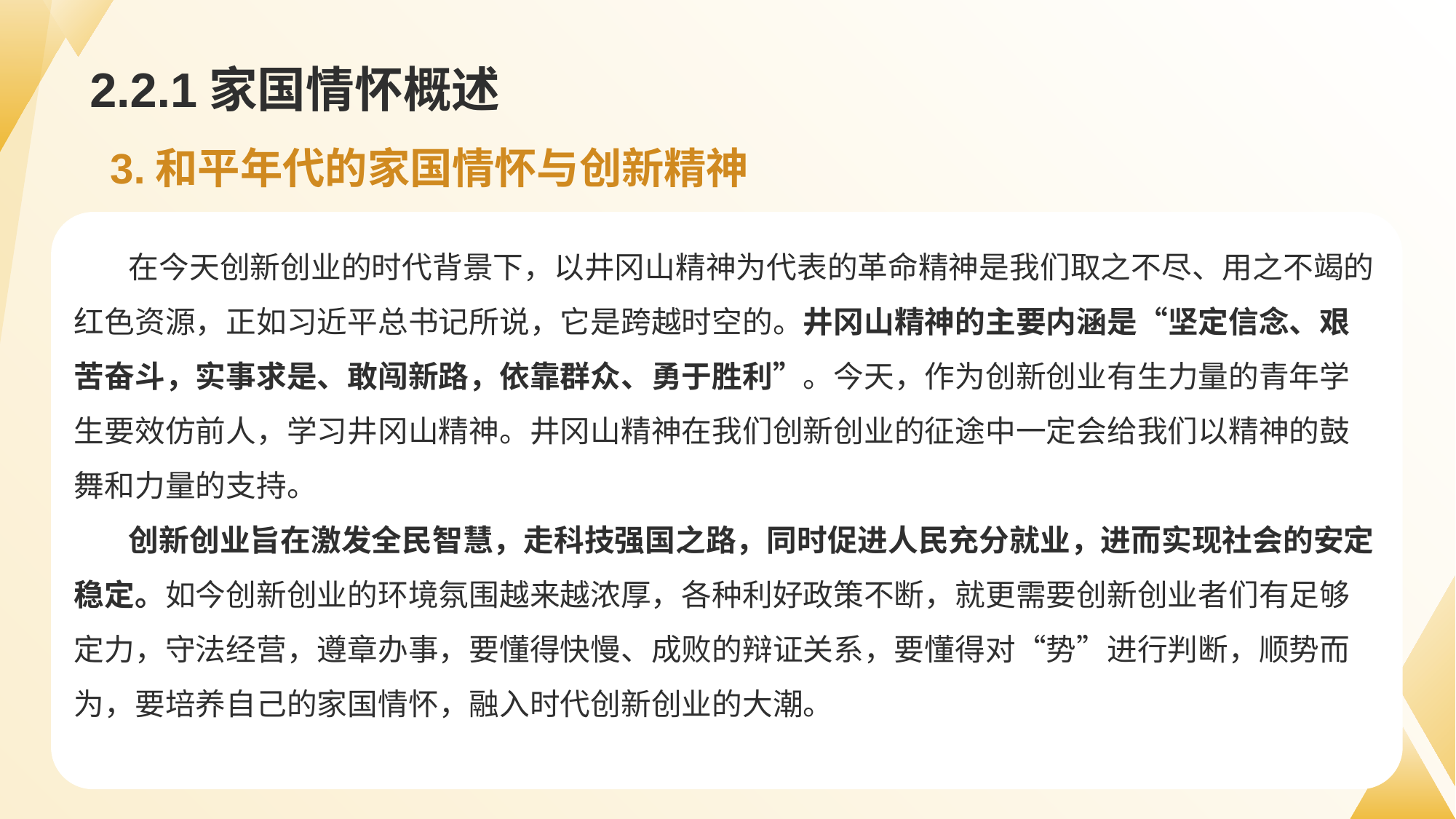

# 2.2.1家国情怀概述
3.和平年代的家国情怀与创新精神
在今天创新创业的时代背景下，以井冈山精神为代表的革命精神是我们取之不尽、用之不竭的红色资源，正如习近平总书记所说，它是跨越时空的。井冈山精神的主要内涵是“坚定信念、艰苦奋斗，实事求是、敢闯新路，依靠群众、勇于胜利”。今天，作为创新创业有生力量的青年学生要效仿前人，学习井冈山精神。井冈山精神在我们创新创业的征途中一定会给我们以精神的鼓舞和力量的支持。
创新创业旨在激发全民智慧，走科技强国之路，同时促进人民充分就业，进而实现社会的安定稳定。如今创新创业的环境氛围越来越浓厚，各种利好政策不断，就更需要创新创业者们有足够定力，守法经营，遵章办事，要懂得快慢、成败的辩证关系，要懂得对“势”进行判断，顺势而为，要培养自己的家国情怀，融入时代创新创业的大潮。